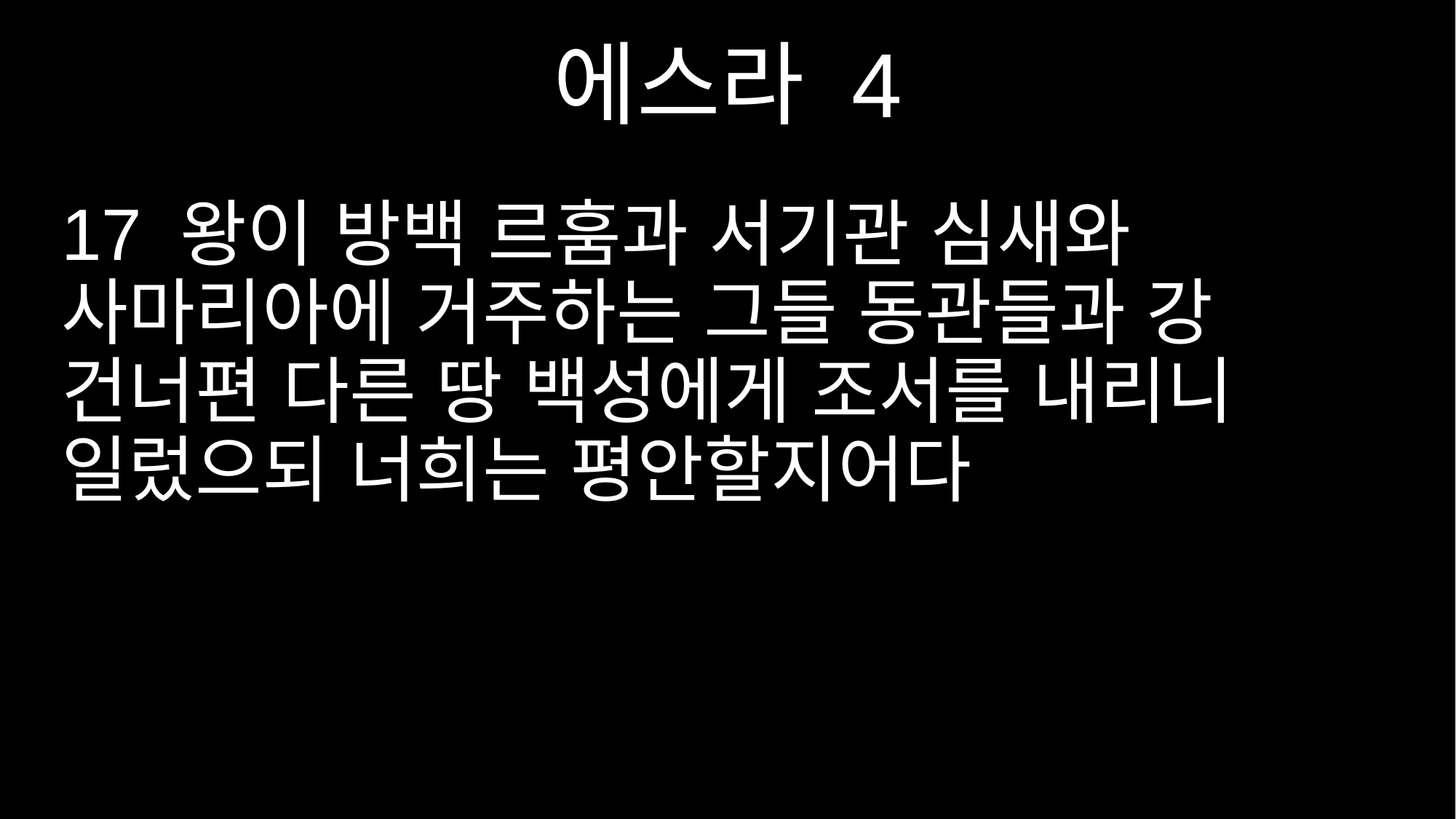

에스라 4
17 왕이 방백 르훔과 서기관 심새와 사마리아에 거주하는 그들 동관들과 강 건너편 다른 땅 백성에게 조서를 내리니 일렀으되 너희는 평안할지어다